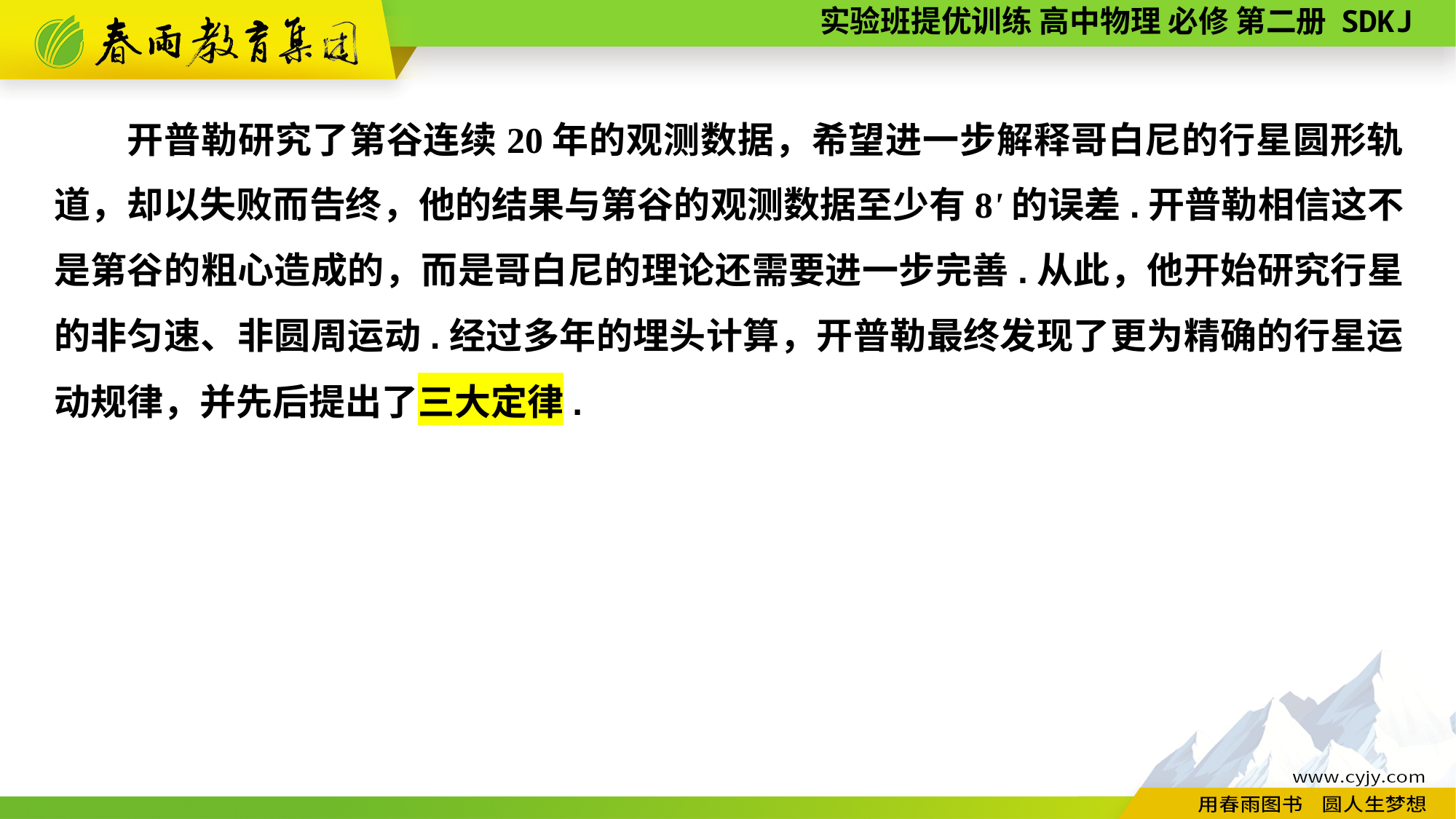

开普勒研究了第谷连续20年的观测数据，希望进一步解释哥白尼的行星圆形轨道，却以失败而告终，他的结果与第谷的观测数据至少有8'的误差.开普勒相信这不是第谷的粗心造成的，而是哥白尼的理论还需要进一步完善.从此，他开始研究行星的非匀速、非圆周运动.经过多年的埋头计算，开普勒最终发现了更为精确的行星运动规律，并先后提出了三大定律.